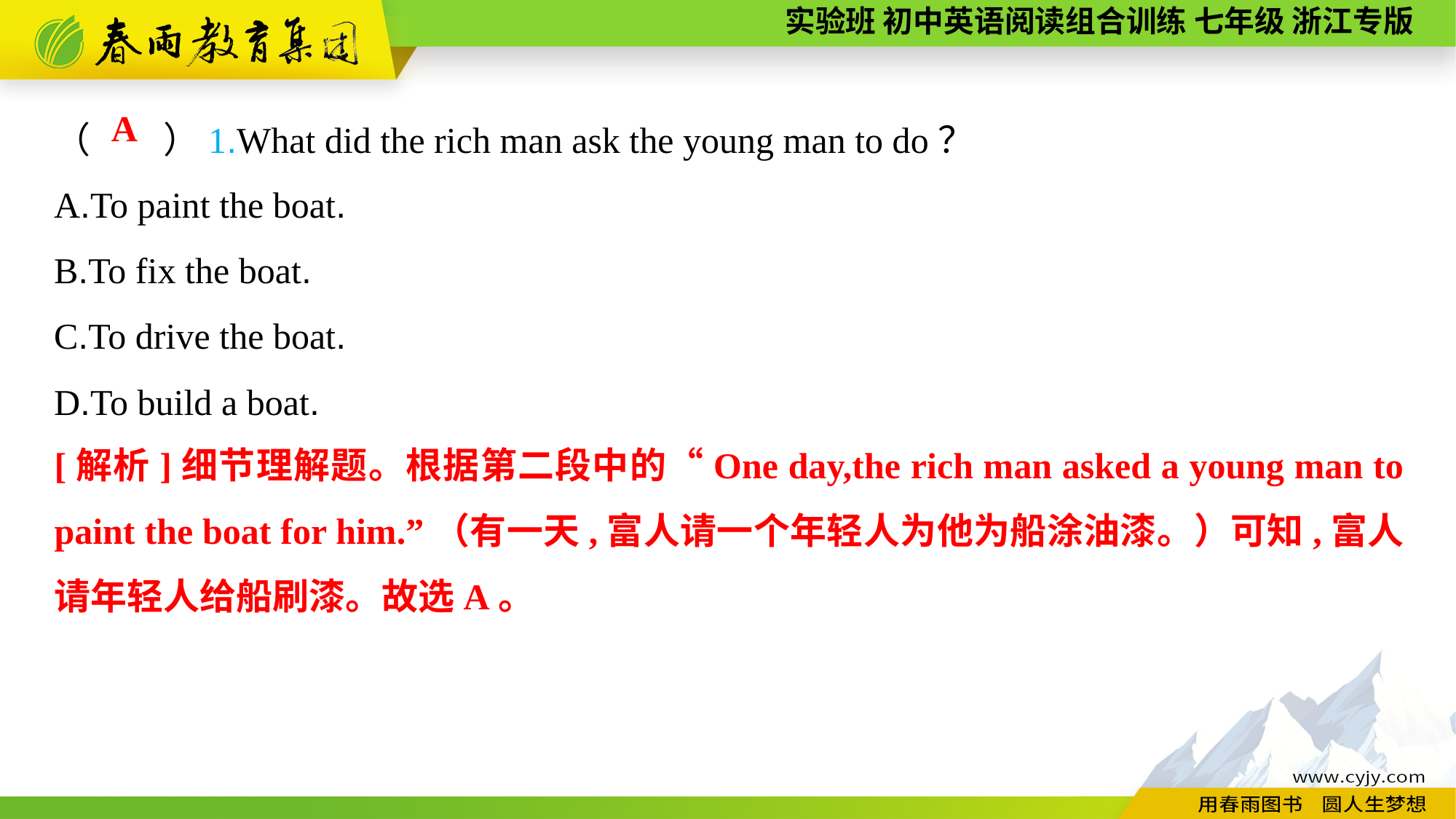

（　　）1.What did the rich man ask the young man to do？
A.To paint the boat.
B.To fix the boat.
C.To drive the boat.
D.To build a boat.
A
[解析]细节理解题。根据第二段中的“One day,the rich man asked a young man to paint the boat for him.”（有一天,富人请一个年轻人为他为船涂油漆。）可知,富人请年轻人给船刷漆。故选A。